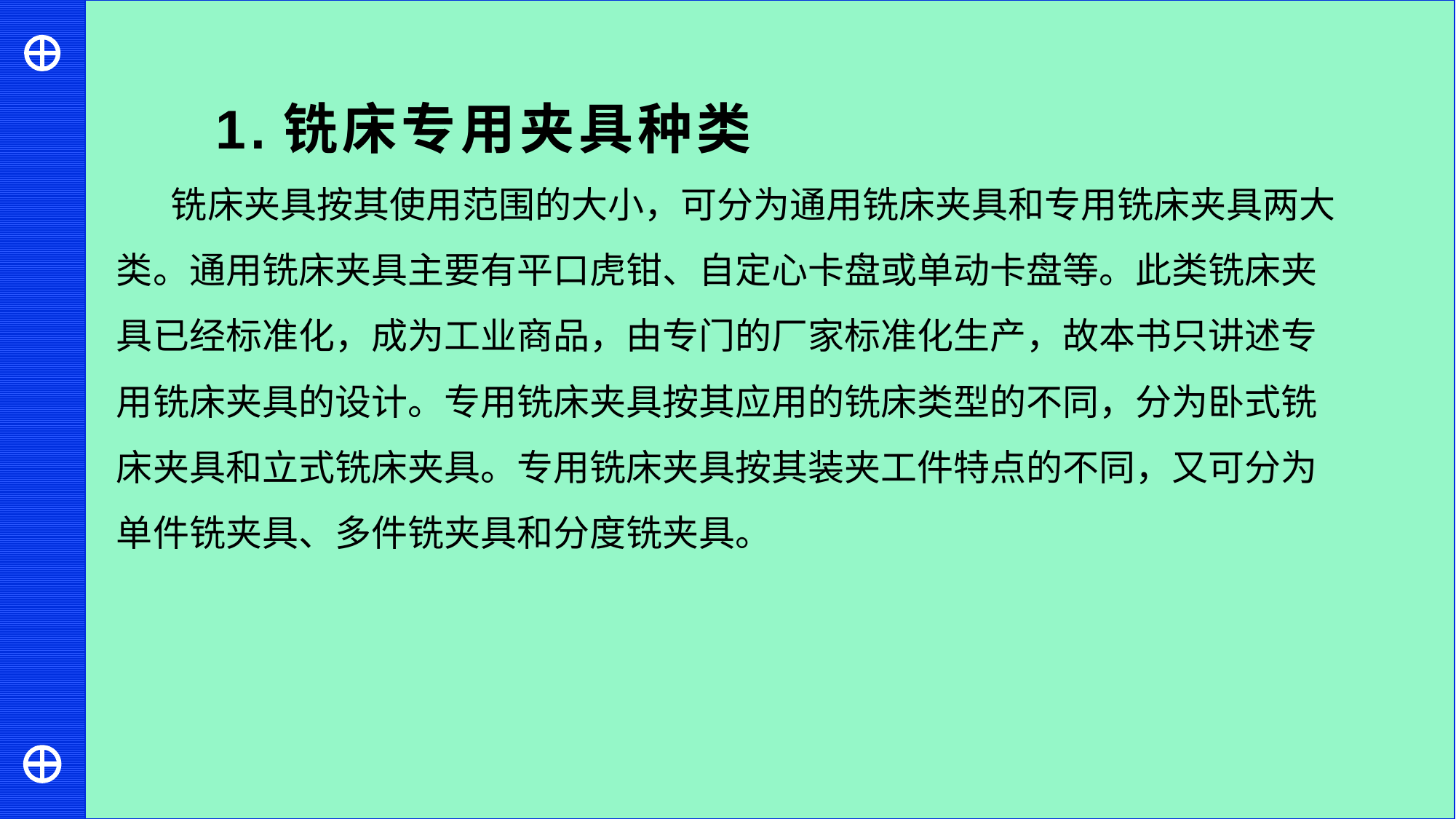

1.铣床专用夹具种类
铣床夹具按其使用范围的大小，可分为通用铣床夹具和专用铣床夹具两大类。通用铣床夹具主要有平口虎钳、自定心卡盘或单动卡盘等。此类铣床夹具已经标准化，成为工业商品，由专门的厂家标准化生产，故本书只讲述专用铣床夹具的设计。专用铣床夹具按其应用的铣床类型的不同，分为卧式铣床夹具和立式铣床夹具。专用铣床夹具按其装夹工件特点的不同，又可分为单件铣夹具、多件铣夹具和分度铣夹具。